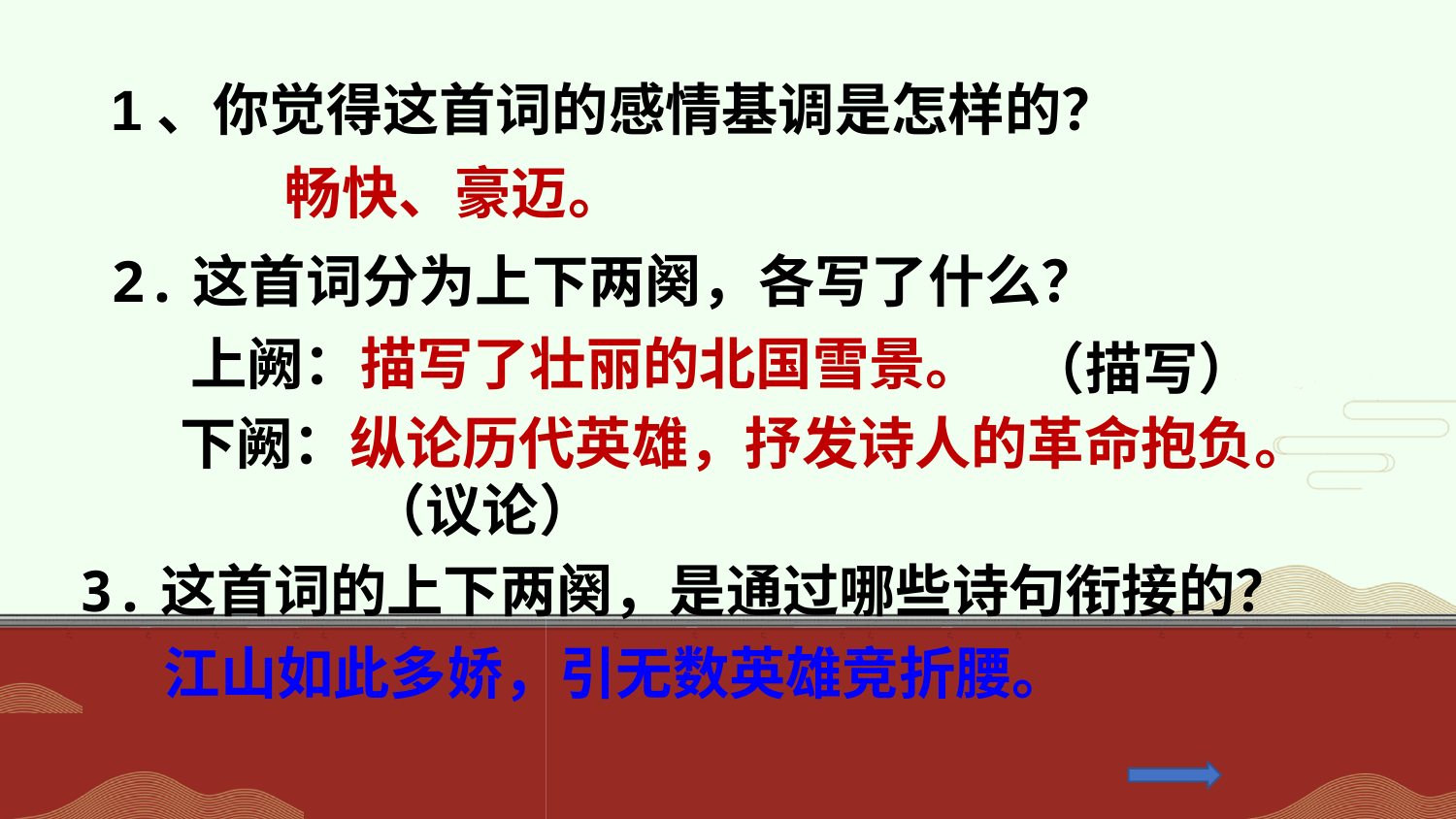

1、你觉得这首词的感情基调是怎样的？
   畅快、豪迈。
2.这首词分为上下两阕，各写了什么？
上阙：描写了壮丽的北国雪景。
（描写）
下阙：纵论历代英雄，抒发诗人的革命抱负。
（议论）
3.这首词的上下两阕，是通过哪些诗句衔接的？
江山如此多娇，引无数英雄竞折腰。